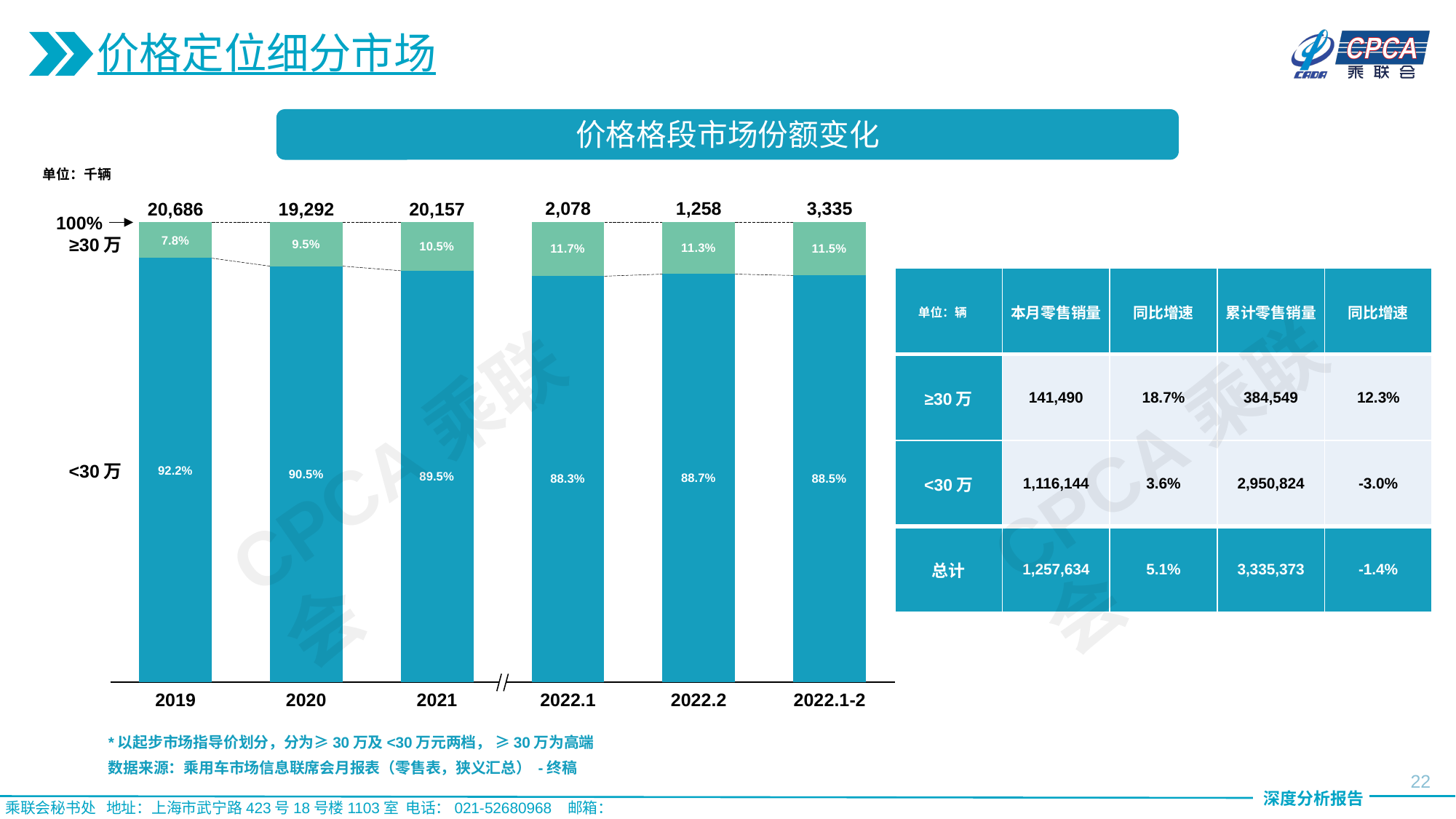

价格定位细分市场

价格格段市场份额变化
单位：千辆
20,686
19,292
20,157
2,078
1,258
3,335
100%

### Chart

| Category |  |  |
|---|---|---|
≥30万
| 单位：辆 | 本月零售销量 | 同比增速 | 累计零售销量 | 同比增速 |
| --- | --- | --- | --- | --- |
| ≥30万 | 141,490 | 18.7% | 384,549 | 12.3% |
| <30万 | 1,116,144 | 3.6% | 2,950,824 | -3.0% |
| 总计 | 1,257,634 | 5.1% | 3,335,373 | -1.4% |
CPCA乘联会
CPCA乘联会
<30万

2019
2020
2021
2022.1
2022.2
2022.1-2
*以起步市场指导价划分，分为≥30万及<30万元两档， ≥30万为高端
数据来源：乘用车市场信息联席会月报表（零售表，狭义汇总） -终稿
22